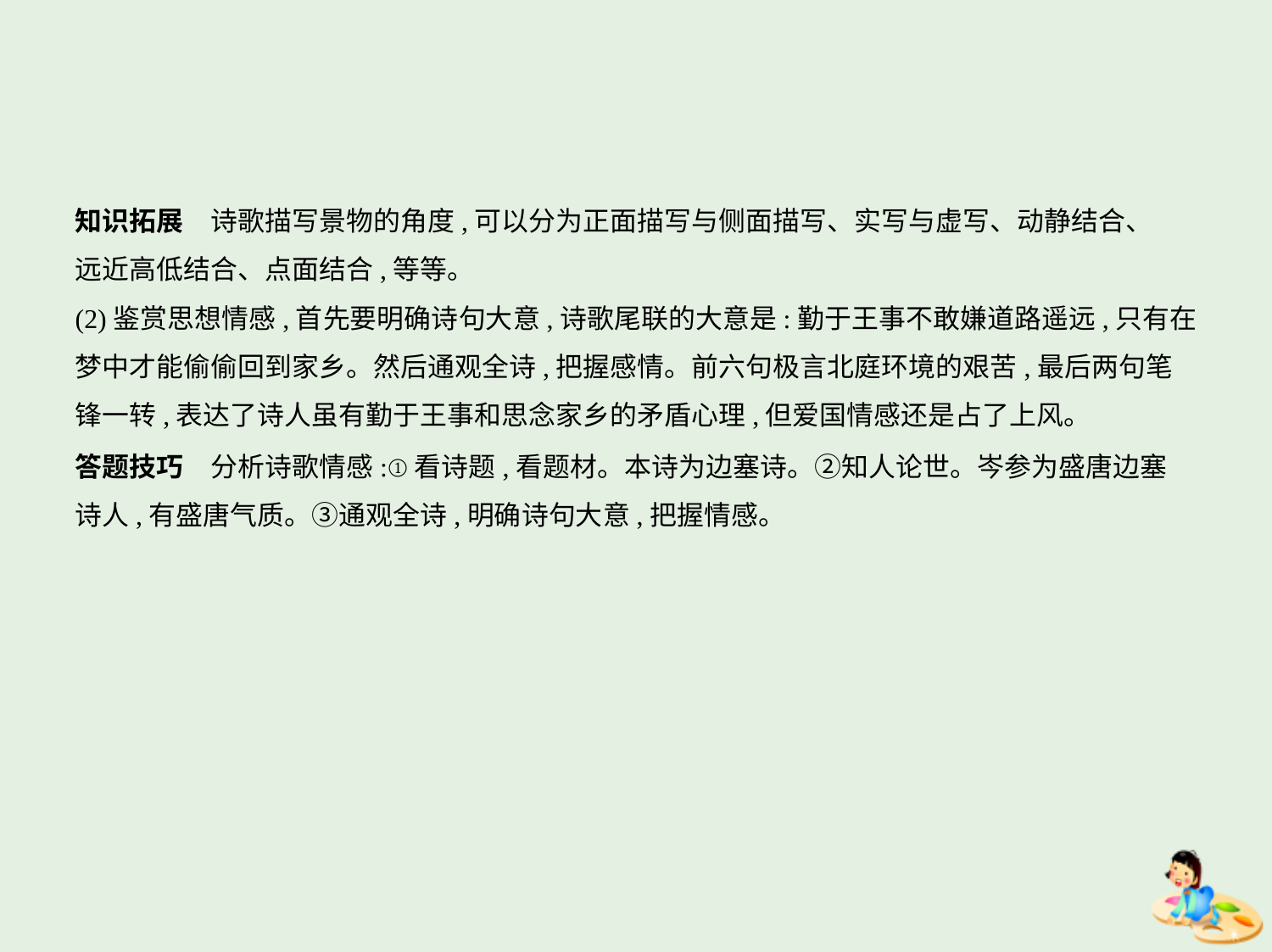

知识拓展　诗歌描写景物的角度,可以分为正面描写与侧面描写、实写与虚写、动静结合、
远近高低结合、点面结合,等等。
(2)鉴赏思想情感,首先要明确诗句大意,诗歌尾联的大意是:勤于王事不敢嫌道路遥远,只有在
梦中才能偷偷回到家乡。然后通观全诗,把握感情。前六句极言北庭环境的艰苦,最后两句笔
锋一转,表达了诗人虽有勤于王事和思念家乡的矛盾心理,但爱国情感还是占了上风。
答题技巧　分析诗歌情感:①看诗题,看题材。本诗为边塞诗。②知人论世。岑参为盛唐边塞
诗人,有盛唐气质。③通观全诗,明确诗句大意,把握情感。